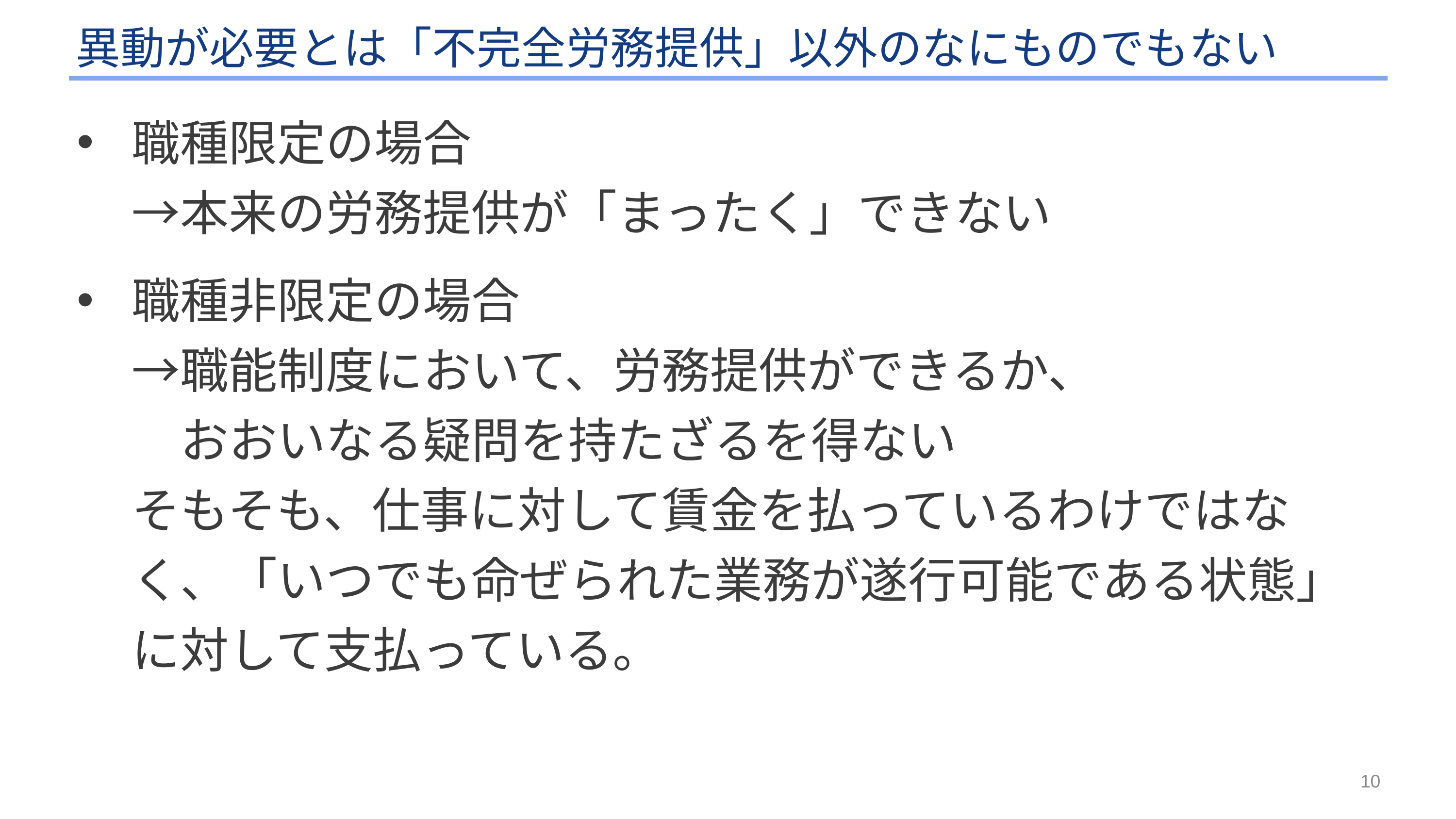

# 異動が必要とは「不完全労務提供」以外のなにものでもない
職種限定の場合
→本来の労務提供が「まったく」できない
職種非限定の場合
→職能制度において、労務提供ができるか、
　おおいなる疑問を持たざるを得ない
そもそも、仕事に対して賃金を払っているわけではな　く、「いつでも命ぜられた業務が遂行可能である状態」に対して支払っている。
10